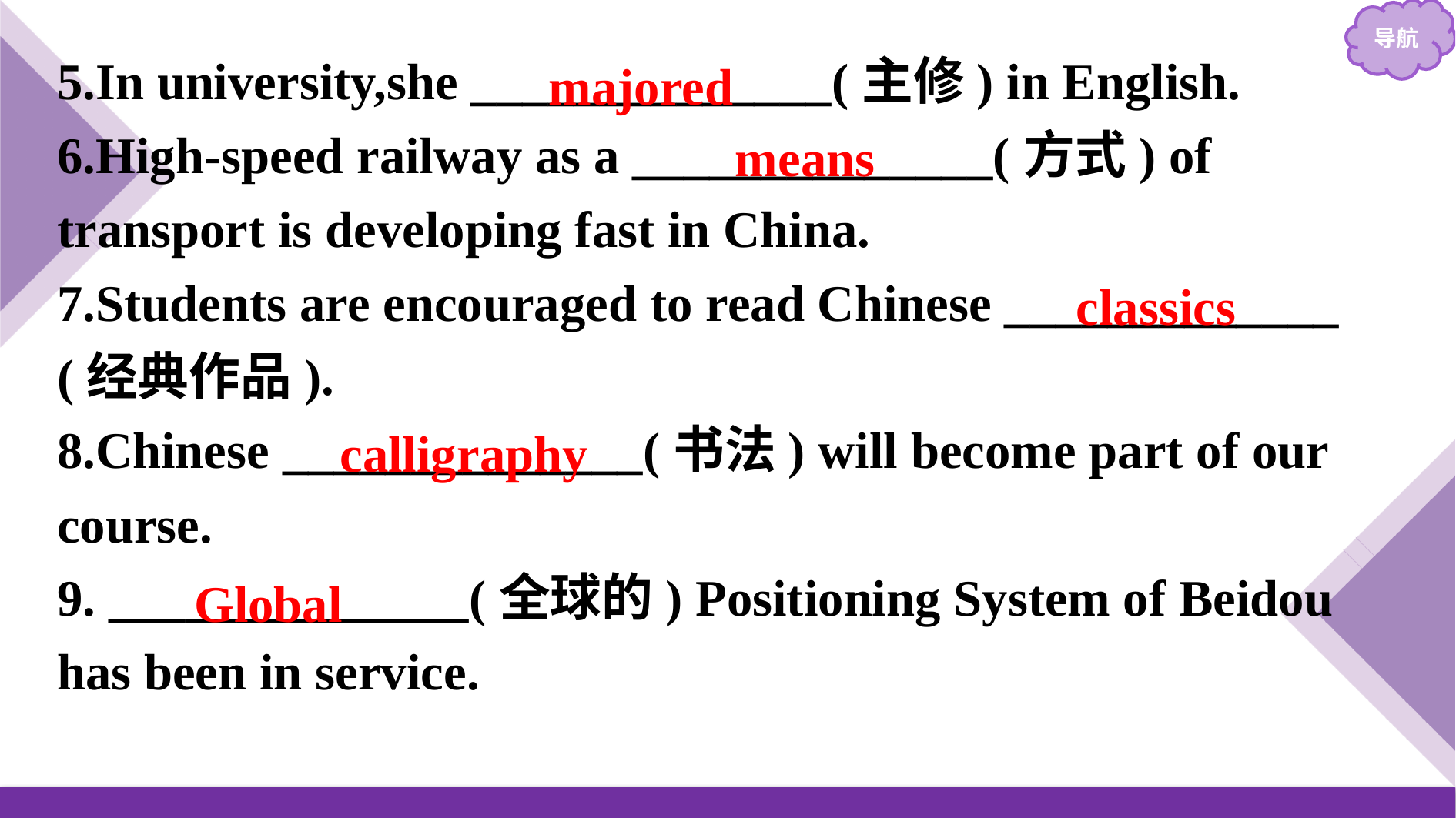

5.In university,she ______________(主修) in English.
6.High-speed railway as a ______________(方式) of transport is developing fast in China.
7.Students are encouraged to read Chinese _____________ (经典作品).
8.Chinese ______________(书法) will become part of our course.
9. ______________(全球的) Positioning System of Beidou has been in service.
majored
means
classics
calligraphy
Global